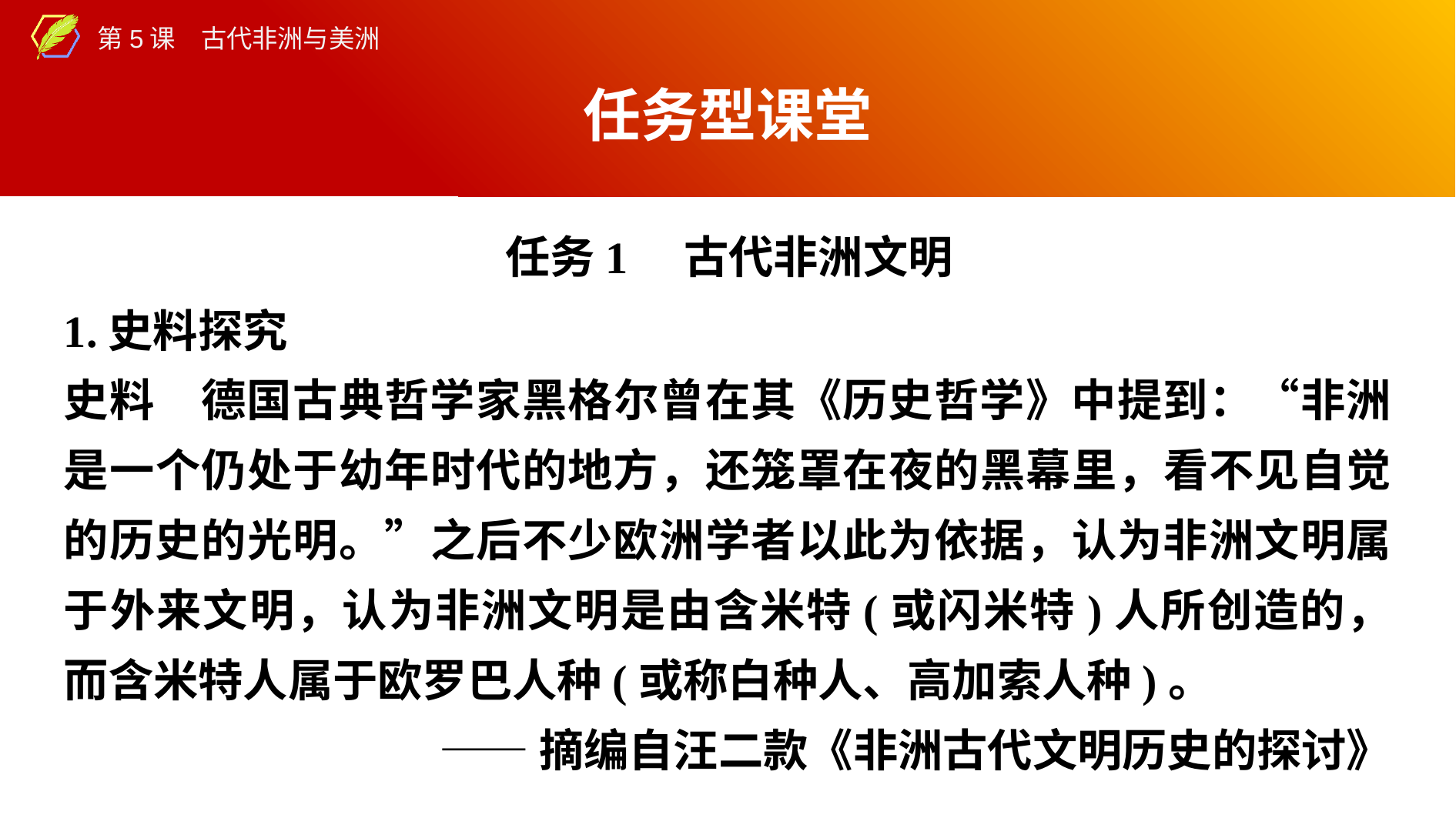

任务型课堂
任务1　古代非洲文明
1.史料探究
史料　德国古典哲学家黑格尔曾在其《历史哲学》中提到：“非洲是一个仍处于幼年时代的地方，还笼罩在夜的黑幕里，看不见自觉的历史的光明。”之后不少欧洲学者以此为依据，认为非洲文明属于外来文明，认为非洲文明是由含米特(或闪米特)人所创造的，而含米特人属于欧罗巴人种(或称白种人、高加索人种)。
——摘编自汪二款《非洲古代文明历史的探讨》